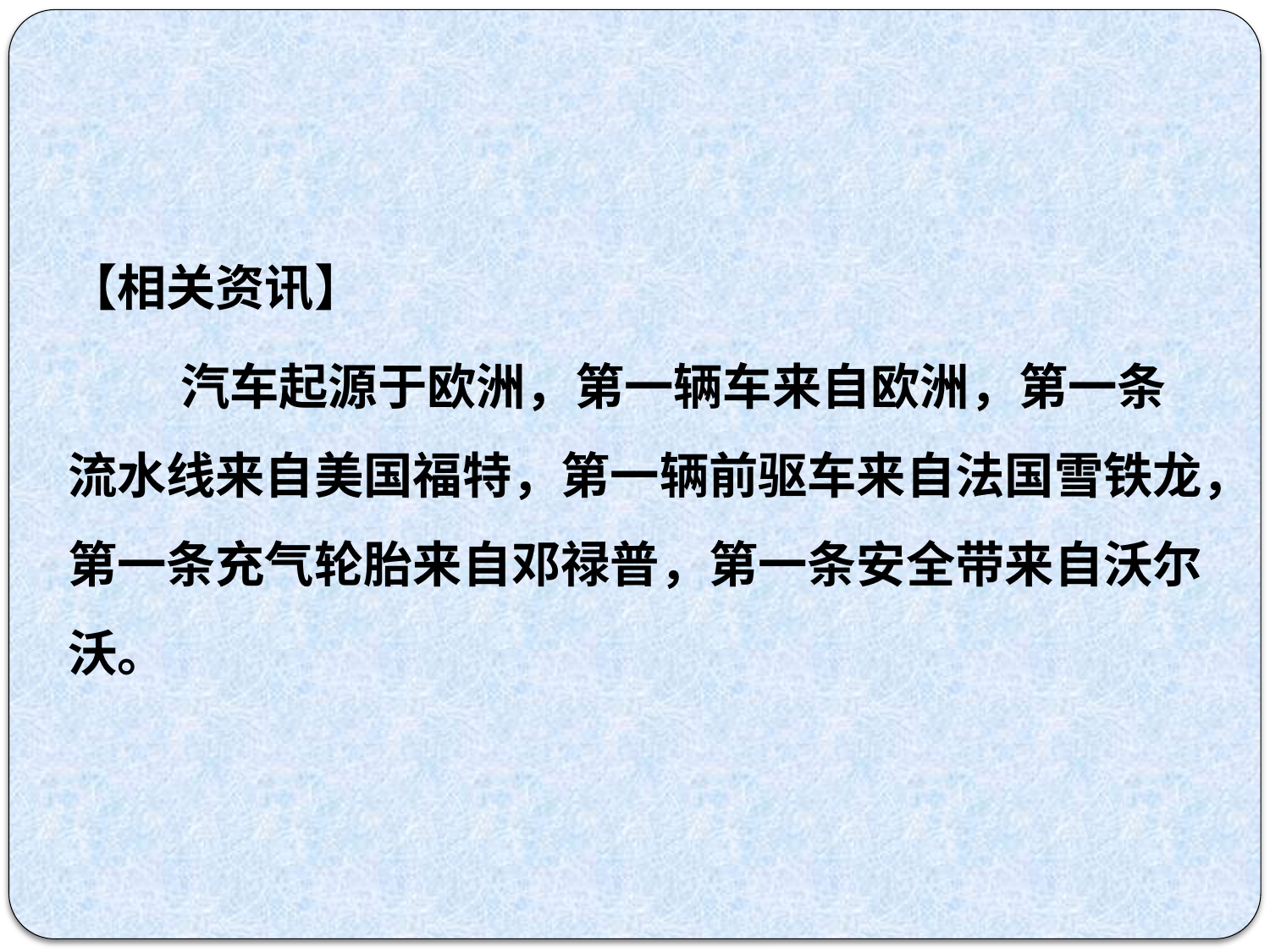

【相关资讯】
         汽车起源于欧洲，第一辆车来自欧洲，第一条流水线来自美国福特，第一辆前驱车来自法国雪铁龙，第一条充气轮胎来自邓禄普，第一条安全带来自沃尔沃。